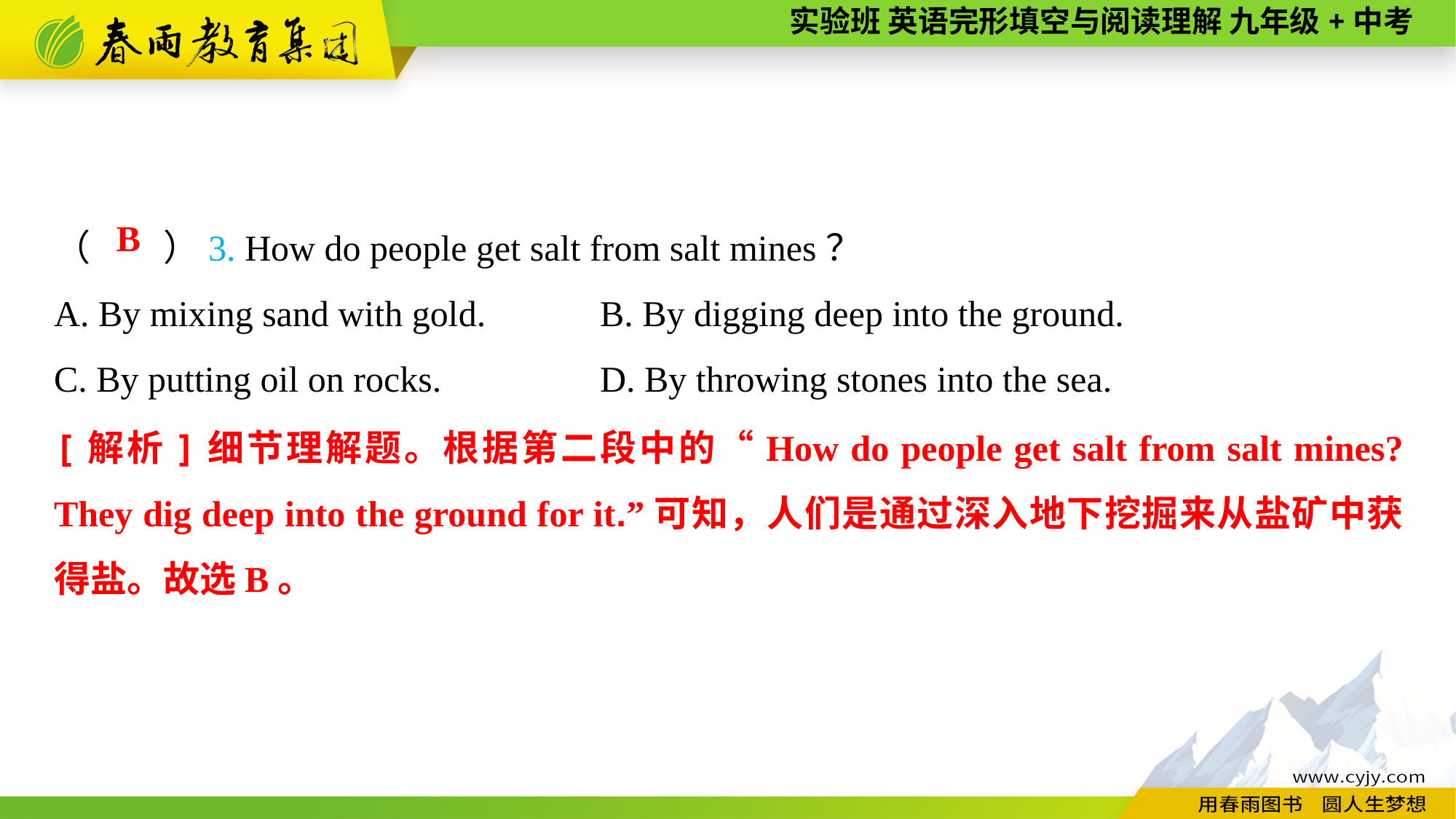

（　　）3. How do people get salt from salt mines？
A. By mixing sand with gold.		B. By digging deep into the ground.
C. By putting oil on rocks.		D. By throwing stones into the sea.
B
[解析]细节理解题。根据第二段中的“How do people get salt from salt mines? They dig deep into the ground for it.”可知，人们是通过深入地下挖掘来从盐矿中获得盐。故选B。